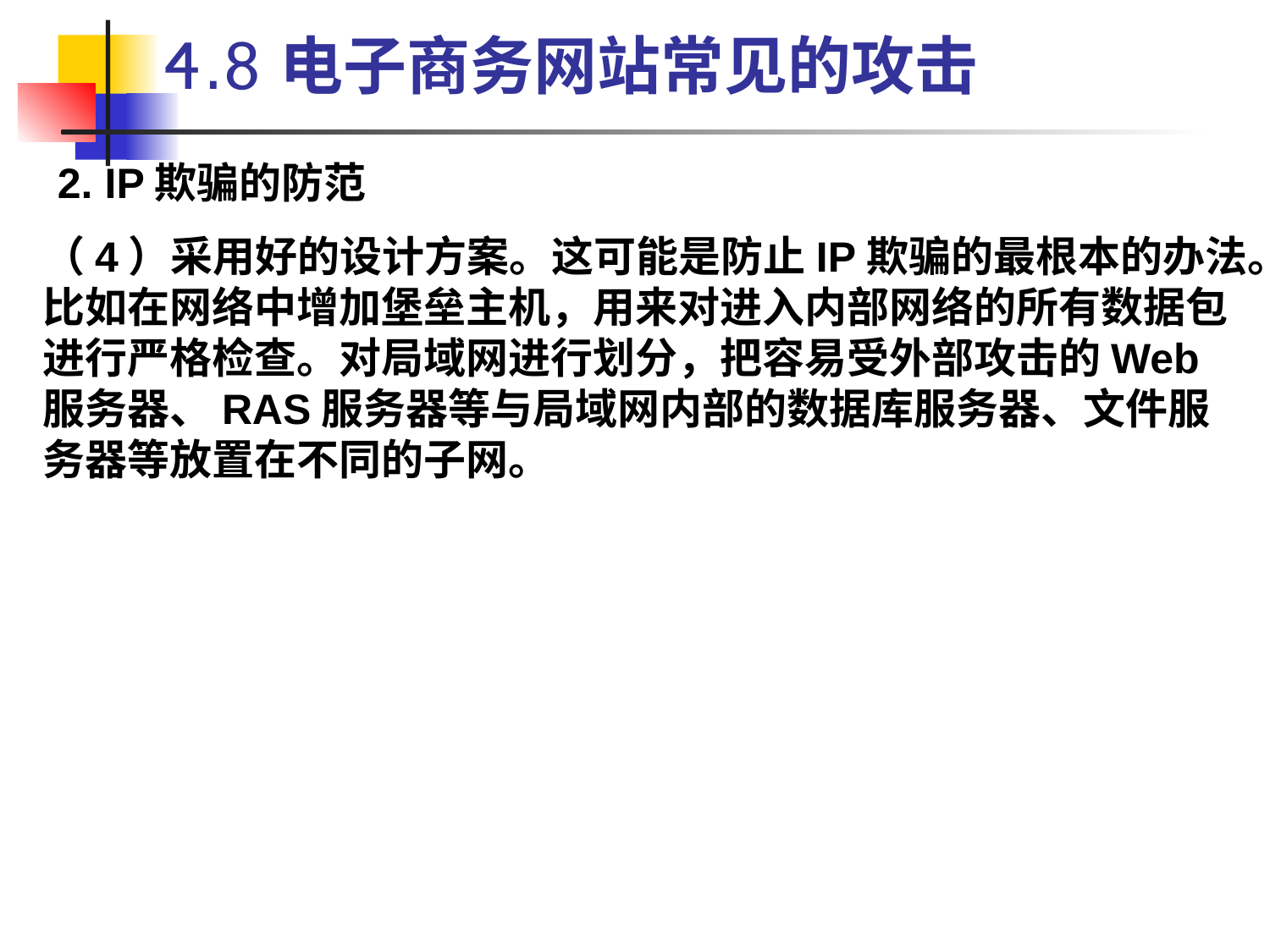

4.8电子商务网站常见的攻击

2. IP欺骗的防范
（4）采用好的设计方案。这可能是防止IP欺骗的最根本的办法。比如在网络中增加堡垒主机，用来对进入内部网络的所有数据包进行严格检查。对局域网进行划分，把容易受外部攻击的Web服务器、RAS服务器等与局域网内部的数据库服务器、文件服务器等放置在不同的子网。